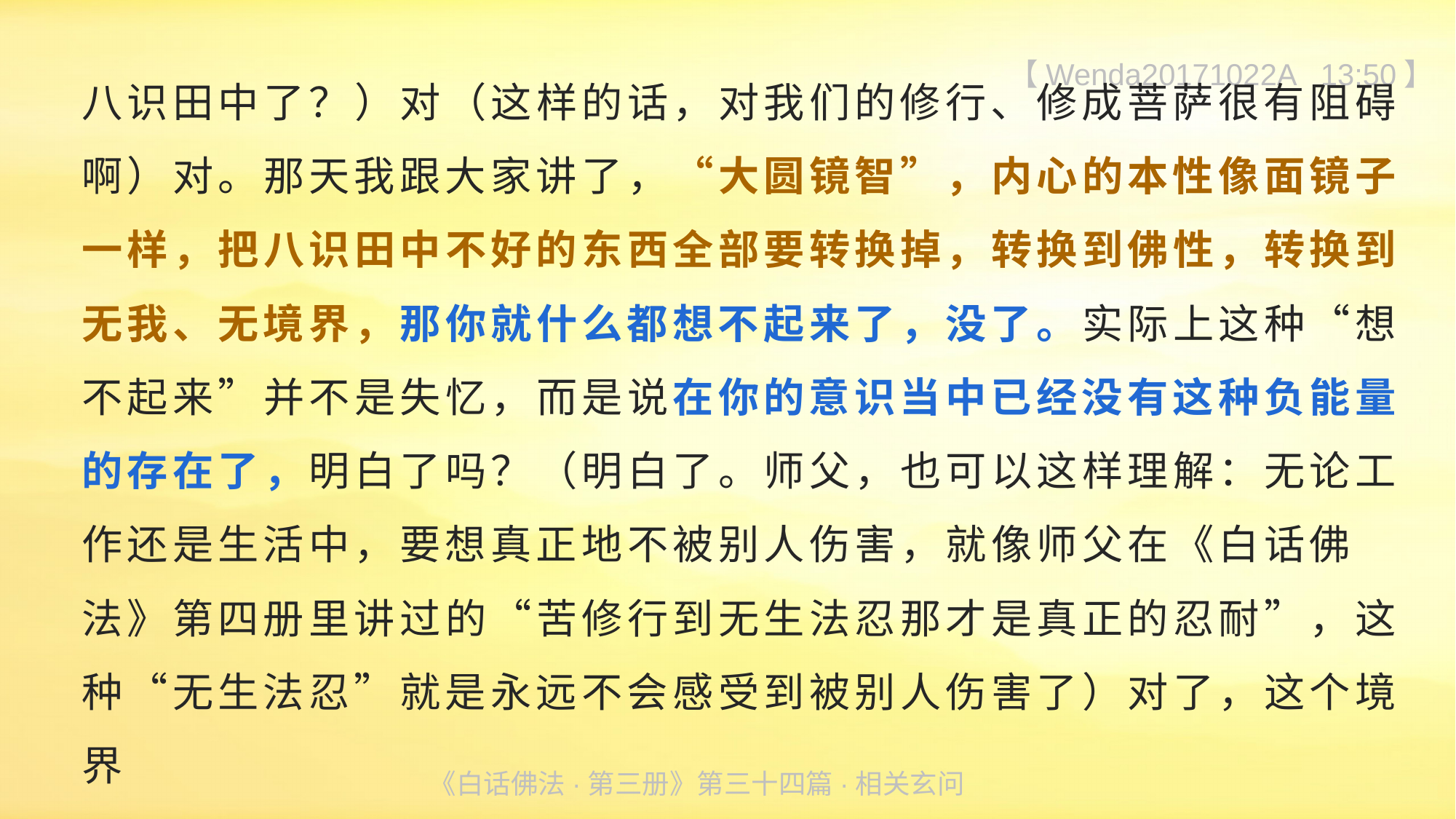

【Wenda20171022A   13:50】
八识田中了？）对（这样的话，对我们的修行、修成菩萨很有阻碍啊）对。那天我跟大家讲了，“大圆镜智”，内心的本性像面镜子一样，把八识田中不好的东西全部要转换掉，转换到佛性，转换到无我、无境界，那你就什么都想不起来了，没了。实际上这种“想不起来”并不是失忆，而是说在你的意识当中已经没有这种负能量的存在了，明白了吗？（明白了。师父，也可以这样理解：无论工作还是生活中，要想真正地不被别人伤害，就像师父在《白话佛法》第四册里讲过的“苦修行到无生法忍那才是真正的忍耐”，这种“无生法忍”就是永远不会感受到被别人伤害了）对了，这个境界
《白话佛法·第三册》第三十四篇·相关玄问